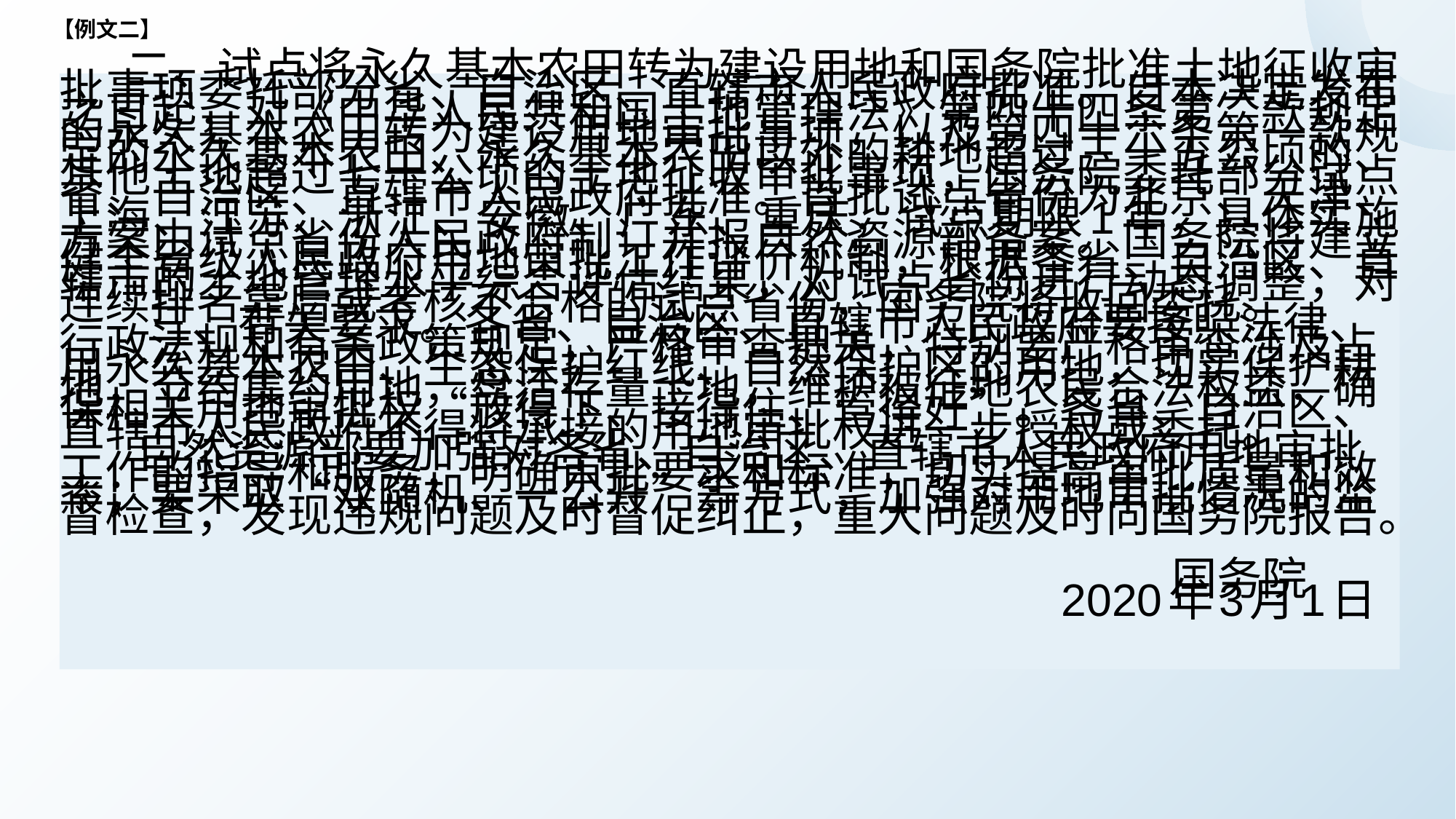

【例文二】
                二、试点将永久基本农田转为建设用地和国务院批准土地征收审批事项委托部分省、自治区、直辖市人民政府批准。自本决定发布之日起，对《中华人民共和国土地管理法》第四十四条第二款规定的永久基本农田转为建设用地审批事项，以及第四十六条第一款规定的永久基本农田、永久基本农田以外的耕地超过三十五公顷的、其他土地超过七十公顷的土地征收审批事项，国务院委托部分试点省、自治区、直辖市人民政府批准。首批试点省份为北京、天津、上海、江苏、浙江、安徽、广东、重庆，试点期限1年，具体实施方案由试点省份人民政府制订并报自然资源部备案。国务院将建立健全省级人民政府用地审批工作评价机制，根据各省、自治区、直辖市的土地管理水平综合评估结果，对试点省份进行动态调整，对连续排名靠后或考核不合格的试点省份，国务院将收回委托。
        三、有关要求。各省、自治区、直辖市人民政府要按照法律、行政法规和有关政策规定，严格审查把关，特别要严格审查涉及占用永久基本农田、生态保护红线、自然保护区的用地，切实保护耕地，节约集约用地，盘活存量土地，维护被征地农民合法权益，确保相关用地审批权“放得下、接得住、管得好”。各省、自治区、直辖市人民政府不得将承接的用地审批权进一步授权或委托。
       自然资源部要加强对各省、自治区、直辖市人民政府用地审批工作的指导和服务，明确审批要求和标准，切实提高审批质量和效率；要采取“双随机、一公开”等方式，加强对用地审批情况的监督检查，发现违规问题及时督促纠正，重大问题及时向国务院报告。

国务院
2020年3月1日